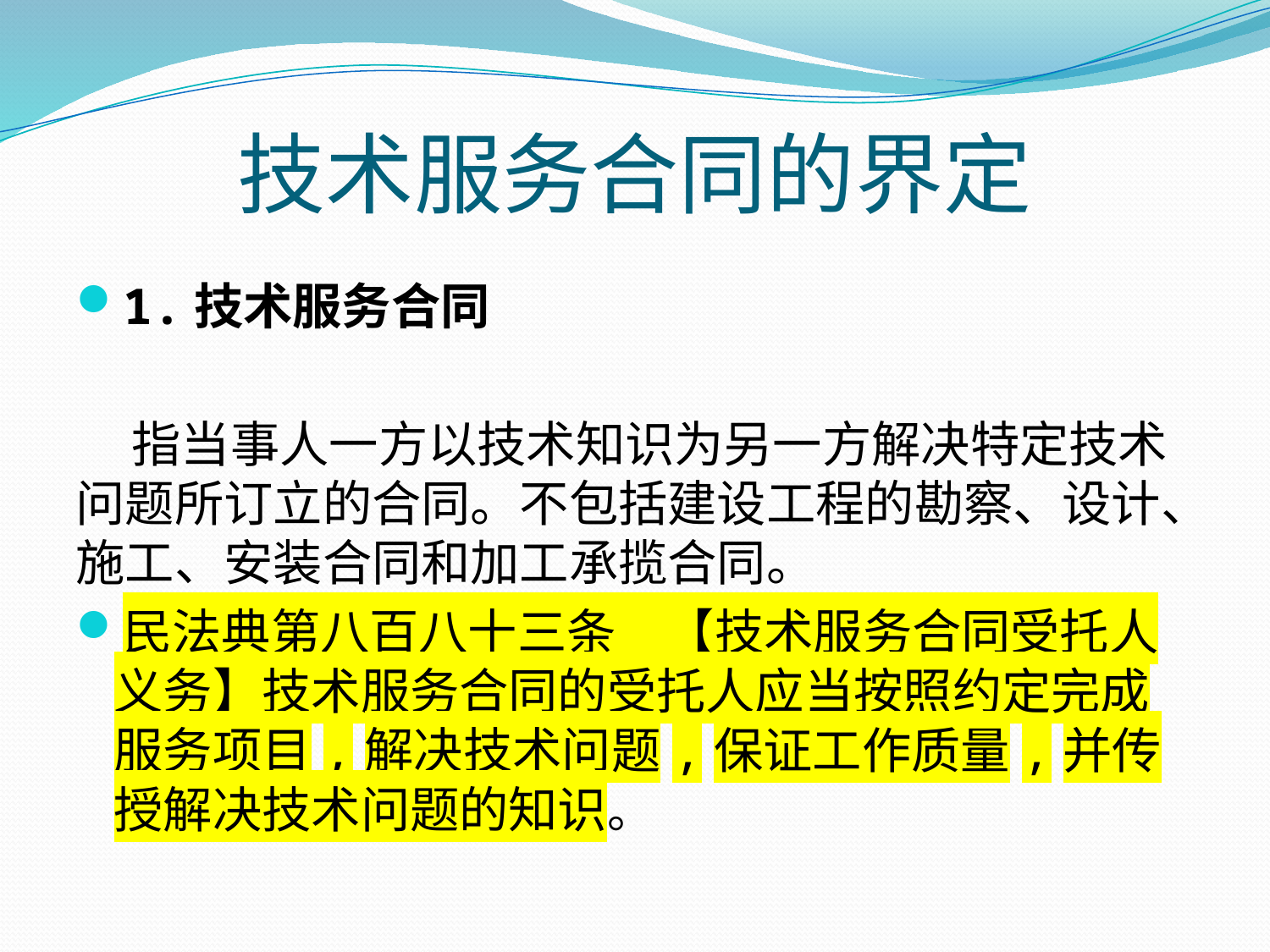

# 技术服务合同的界定
1.技术服务合同

    指当事人一方以技术知识为另一方解决特定技术问题所订立的合同。不包括建设工程的勘察、设计、施工、安装合同和加工承揽合同。
民法典第八百八十三条　【技术服务合同受托人义务】技术服务合同的受托人应当按照约定完成服务项目,解决技术问题,保证工作质量,并传授解决技术问题的知识。